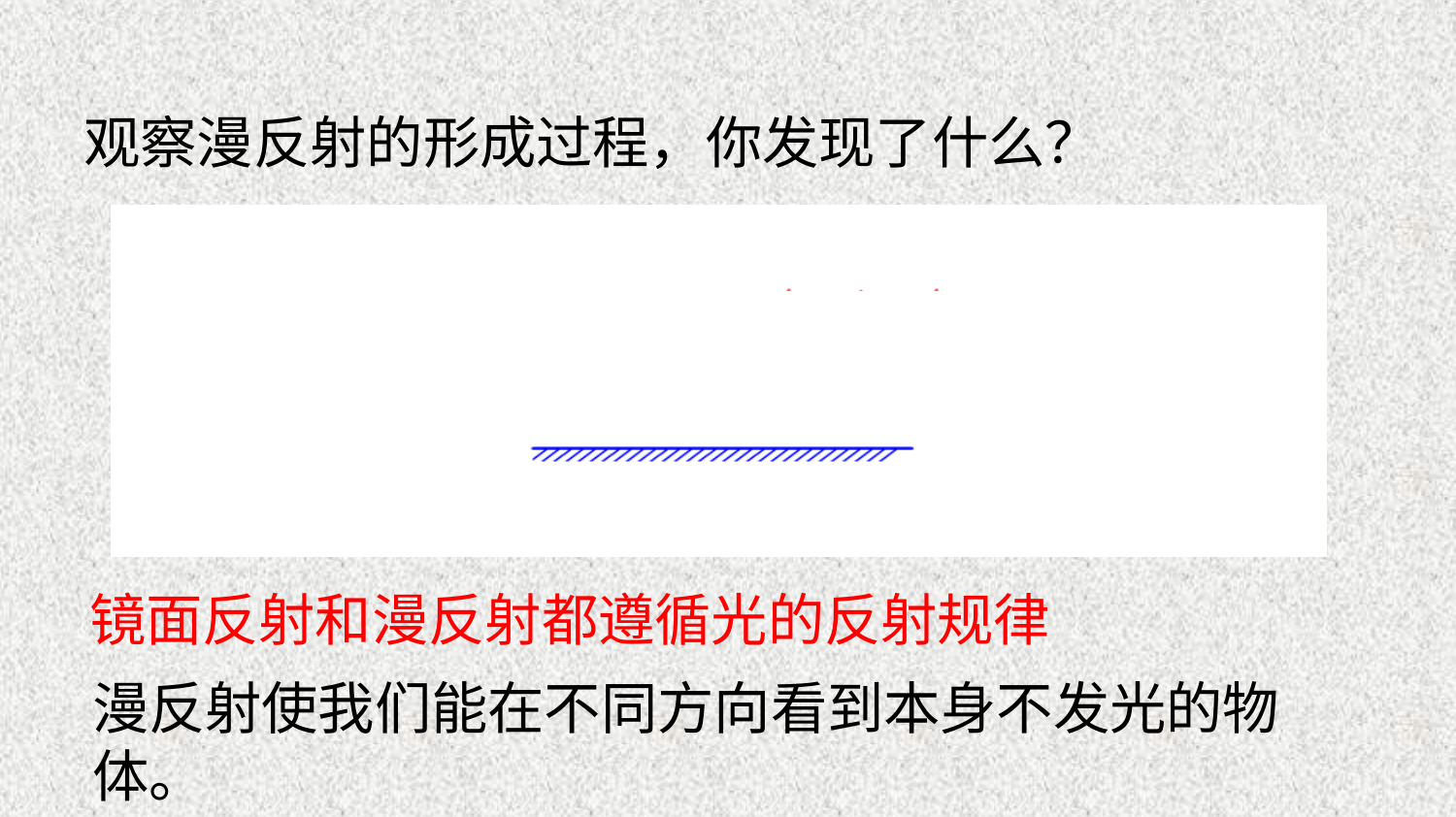

观察漫反射的形成过程，你发现了什么？
镜面反射和漫反射都遵循光的反射规律
漫反射使我们能在不同方向看到本身不发光的物体。